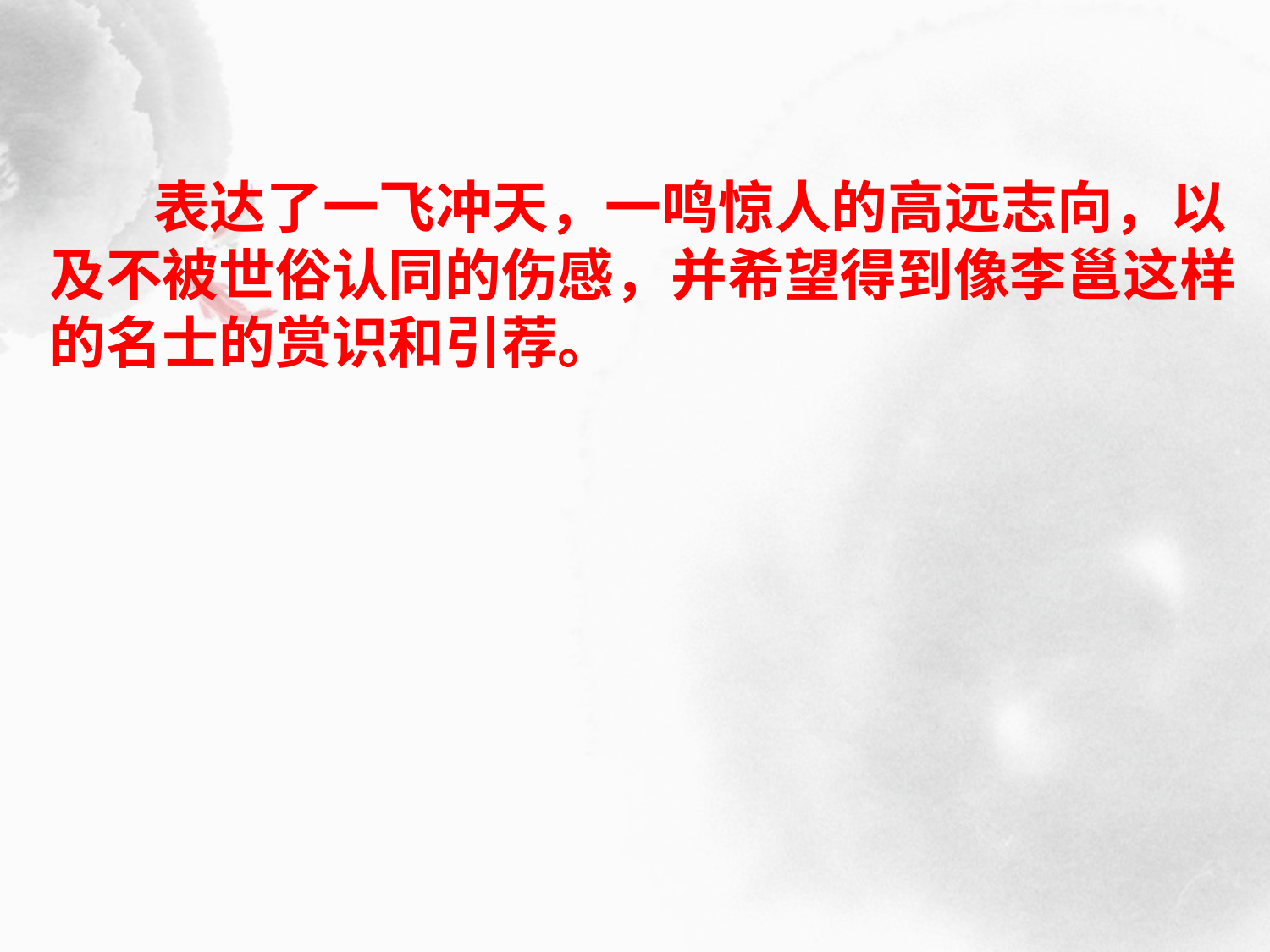

表达了一飞冲天，一鸣惊人的高远志向，以及不被世俗认同的伤感，并希望得到像李邕这样的名士的赏识和引荐。